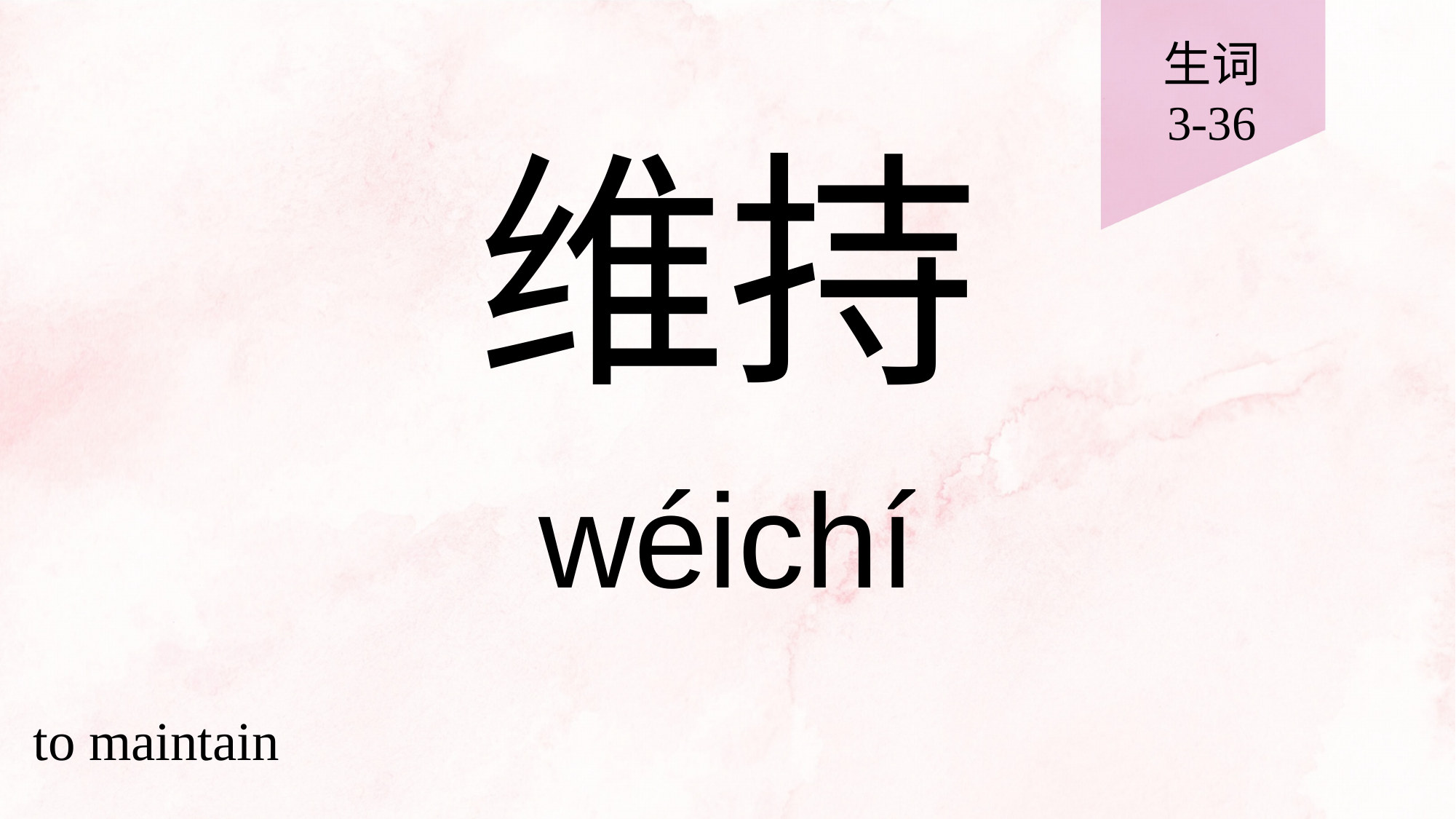

生词
3-36
# 维持
wéichí
to maintain